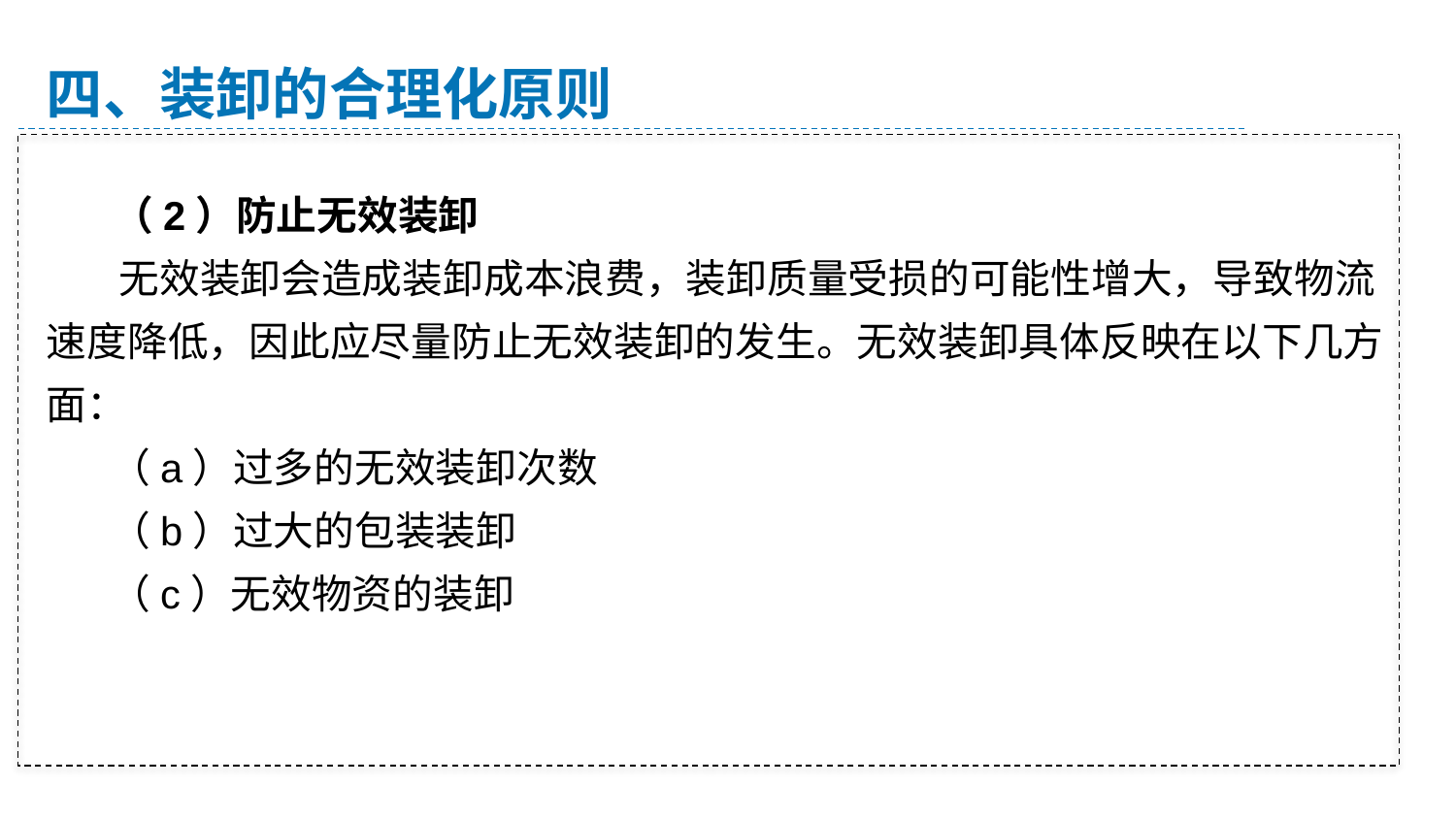

四、装卸的合理化原则

       （2）防止无效装卸
       无效装卸会造成装卸成本浪费，装卸质量受损的可能性增大，导致物流速度降低，因此应尽量防止无效装卸的发生。无效装卸具体反映在以下几方面：
      （a）过多的无效装卸次数
      （b）过大的包装装卸
      （c）无效物资的装卸